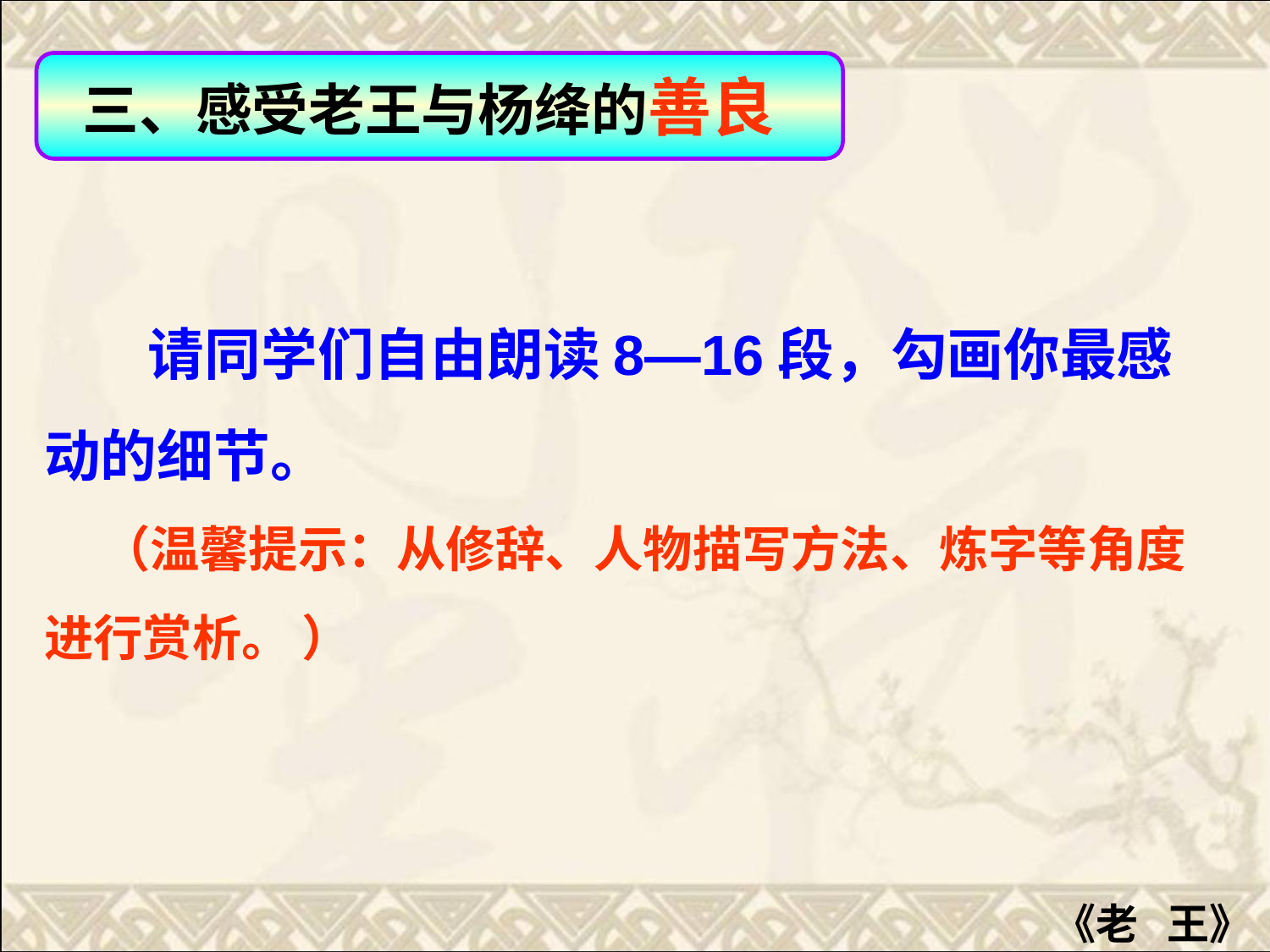

三、感受老王与杨绛的善良

       请同学们自由朗读8—16段，勾画你最感动的细节。
    （温馨提示：从修辞、人物描写方法、炼字等角度进行赏析。 ）
《老   王》